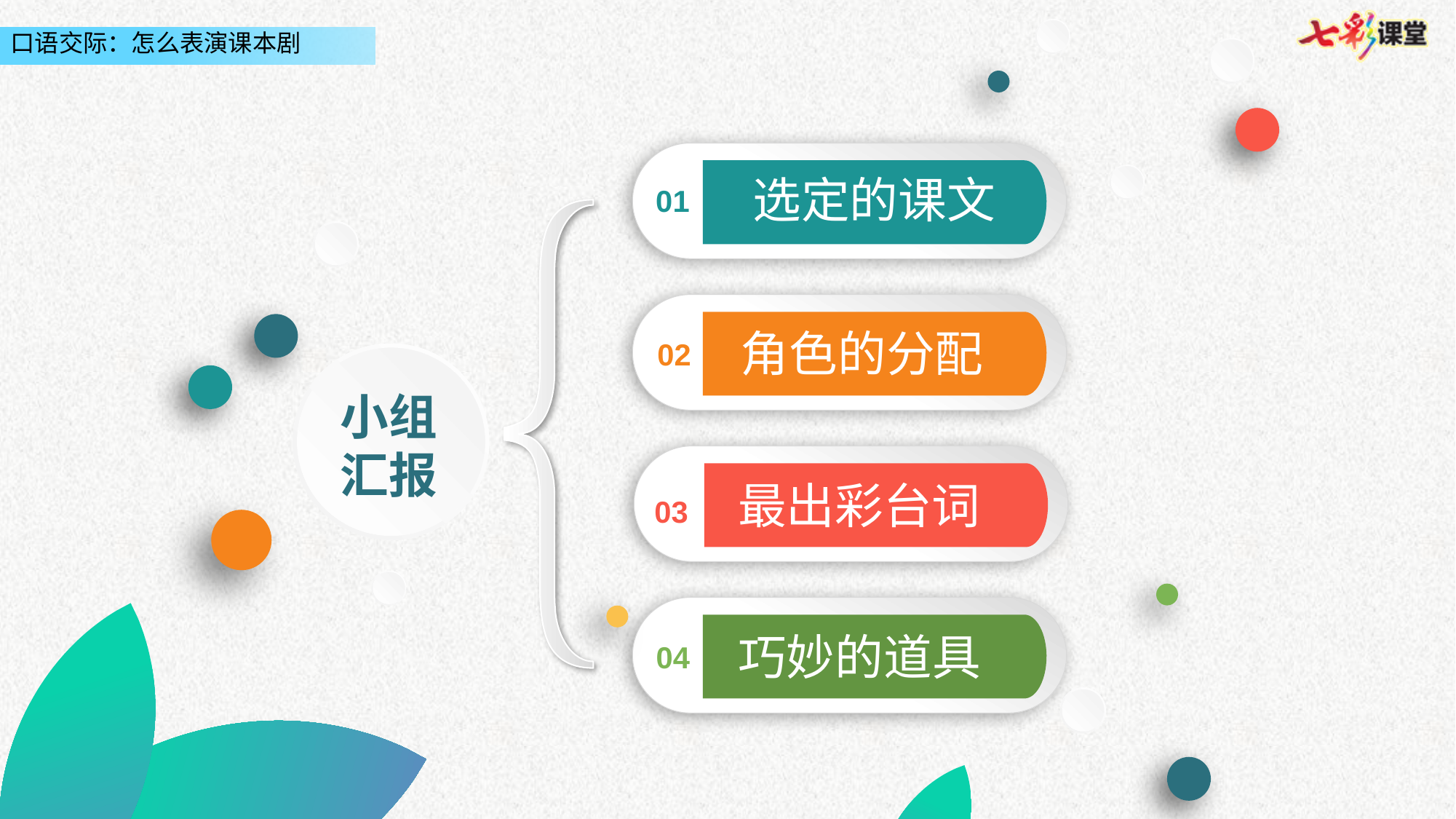

01
选定的课文

02
角色的分配

小组
汇报

03
最出彩台词

04
巧妙的道具